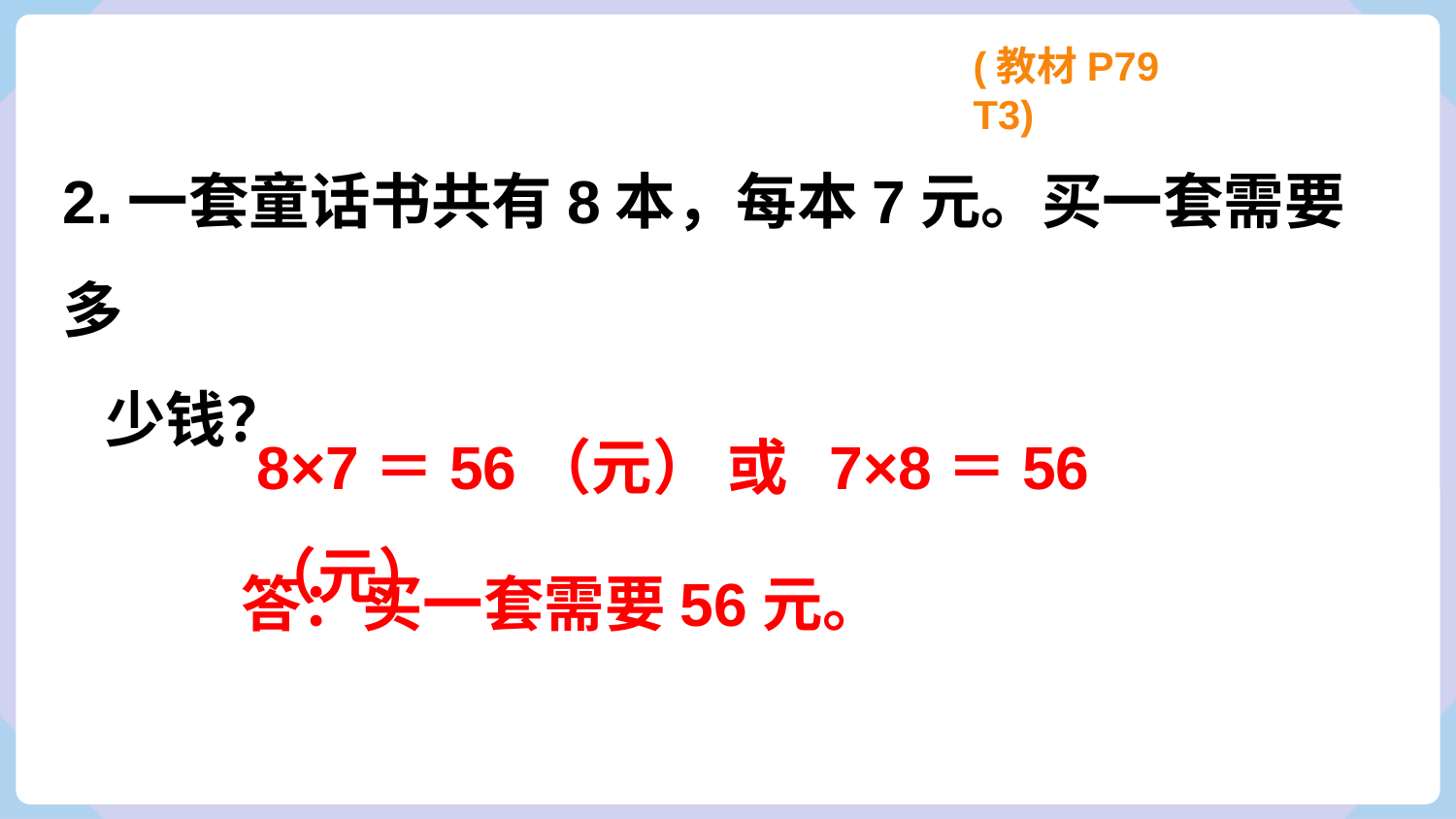

(教材P79 T3)
2.一套童话书共有8本，每本7元。买一套需要多
  少钱？
8×7＝56（元） 或  7×8＝56（元）
答：买一套需要56元。